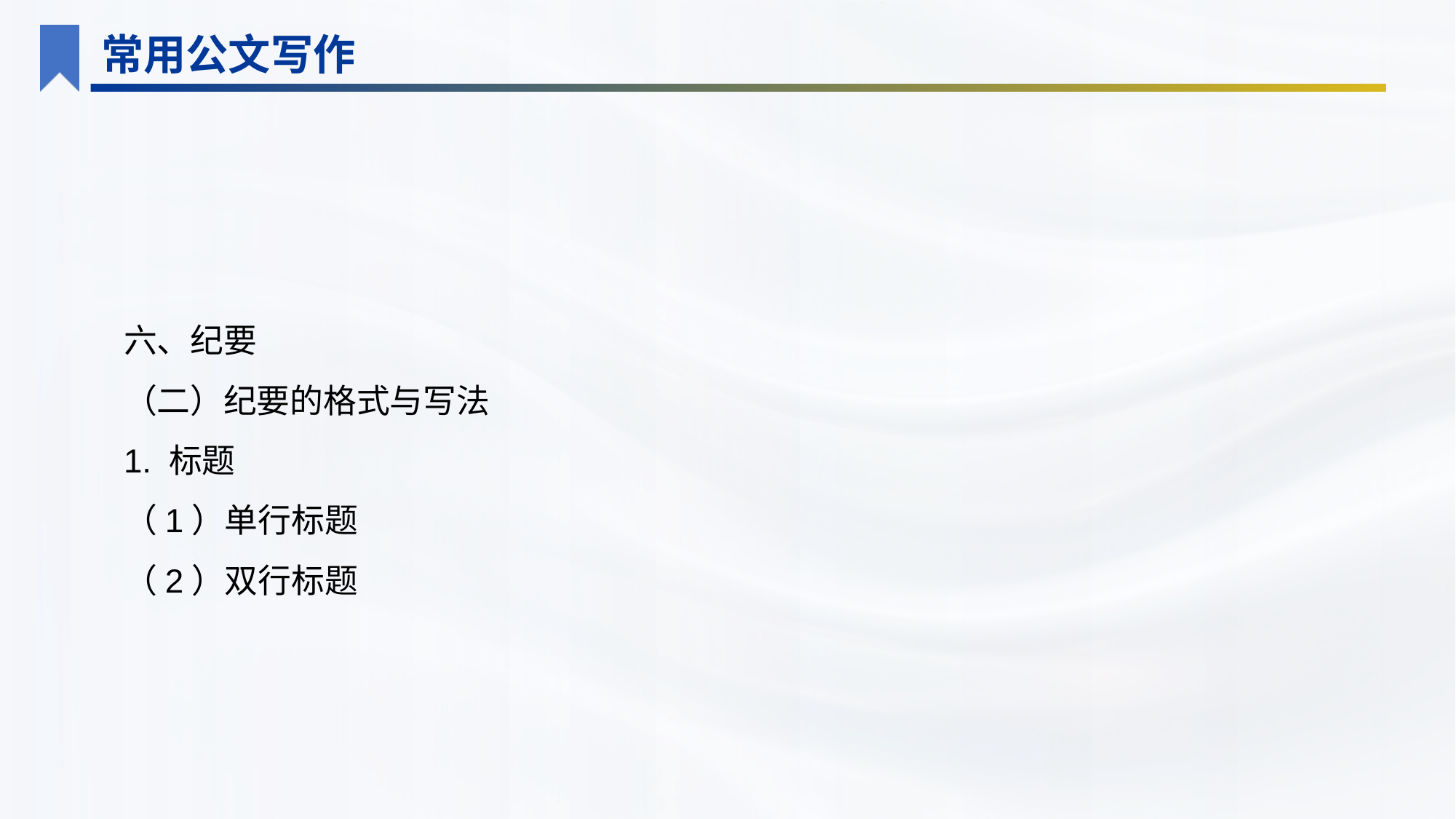

常用公文写作
六、纪要
（二）纪要的格式与写法
1. 标题
（1）单行标题
（2）双行标题